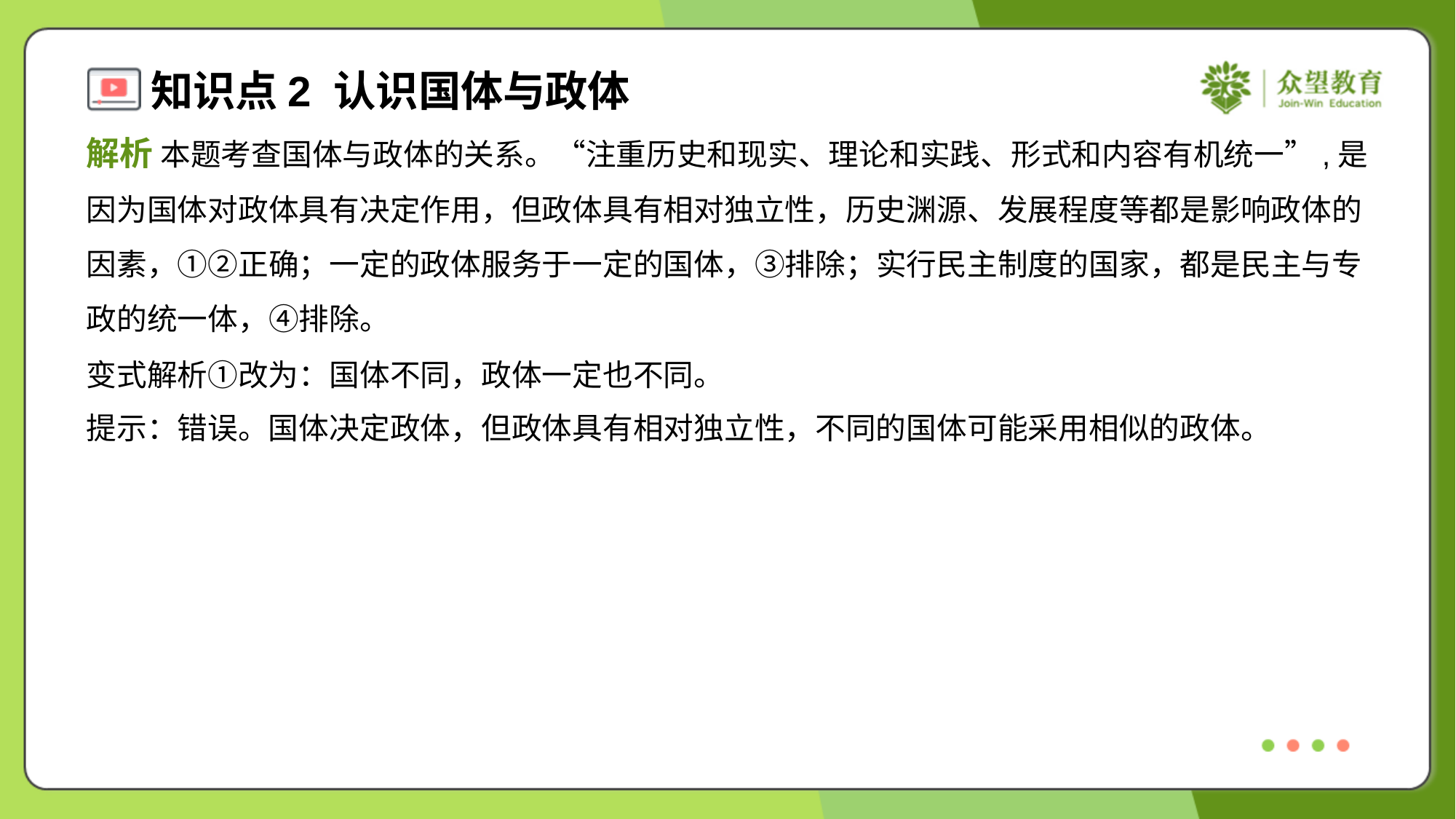

解析 本题考查国体与政体的关系。“注重历史和现实、理论和实践、形式和内容有机统一”,是
因为国体对政体具有决定作用，但政体具有相对独立性，历史渊源、发展程度等都是影响政体的
因素，①②正确；一定的政体服务于一定的国体，③排除；实行民主制度的国家，都是民主与专
政的统一体，④排除。
变式解析①改为：国体不同，政体一定也不同。
提示：错误。国体决定政体，但政体具有相对独立性，不同的国体可能采用相似的政体。